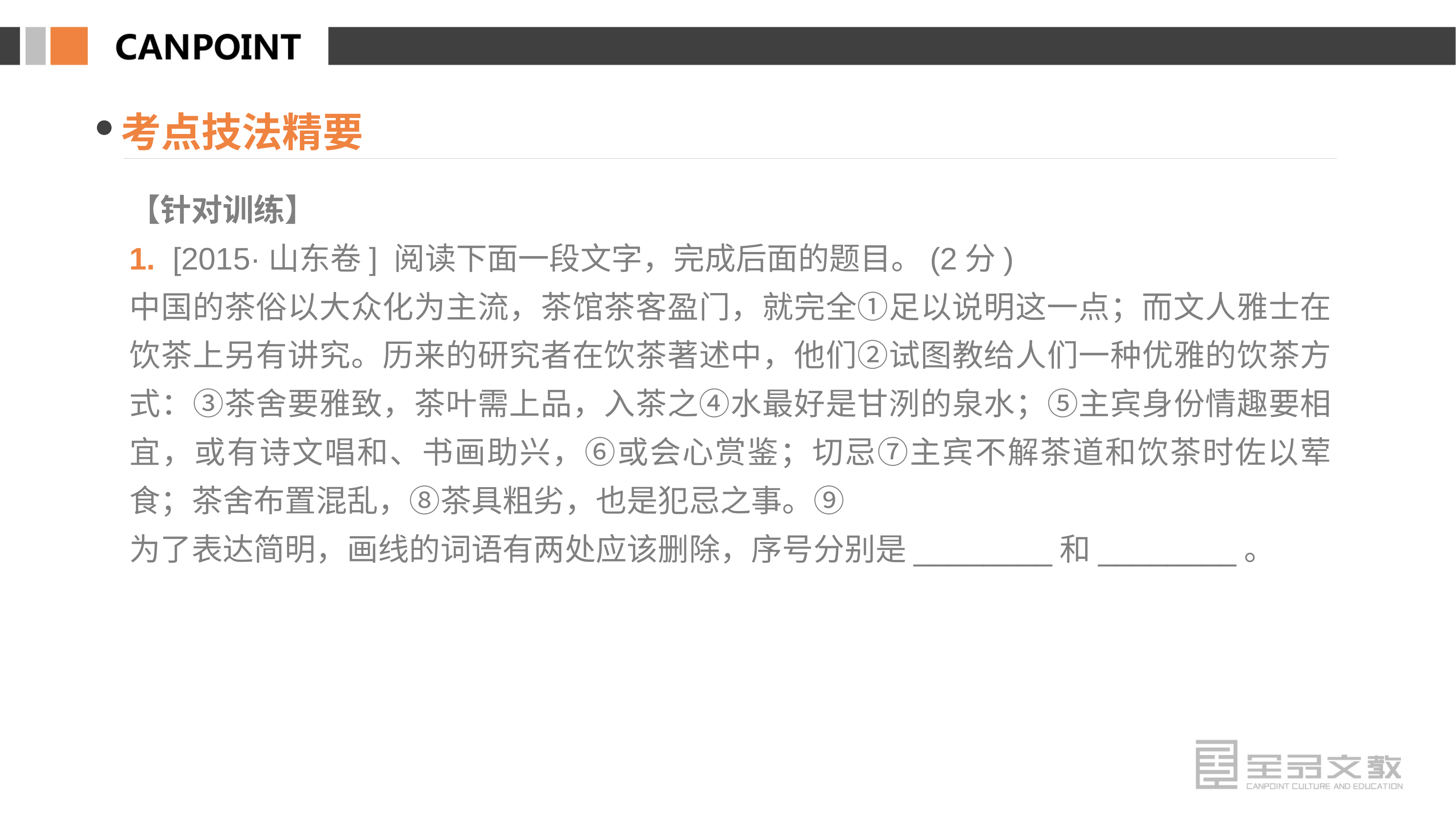

考点技法精要

【针对训练】
1.  [2015·山东卷] 阅读下面一段文字，完成后面的题目。(2分)
中国的茶俗以大众化为主流，茶馆茶客盈门，就完全①足以说明这一点；而文人雅士在饮茶上另有讲究。历来的研究者在饮茶著述中，他们②试图教给人们一种优雅的饮茶方式：③茶舍要雅致，茶叶需上品，入茶之④水最好是甘洌的泉水；⑤主宾身份情趣要相宜，或有诗文唱和、书画助兴，⑥或会心赏鉴；切忌⑦主宾不解茶道和饮茶时佐以荤食；茶舍布置混乱，⑧茶具粗劣，也是犯忌之事。⑨
为了表达简明，画线的词语有两处应该删除，序号分别是________和________。